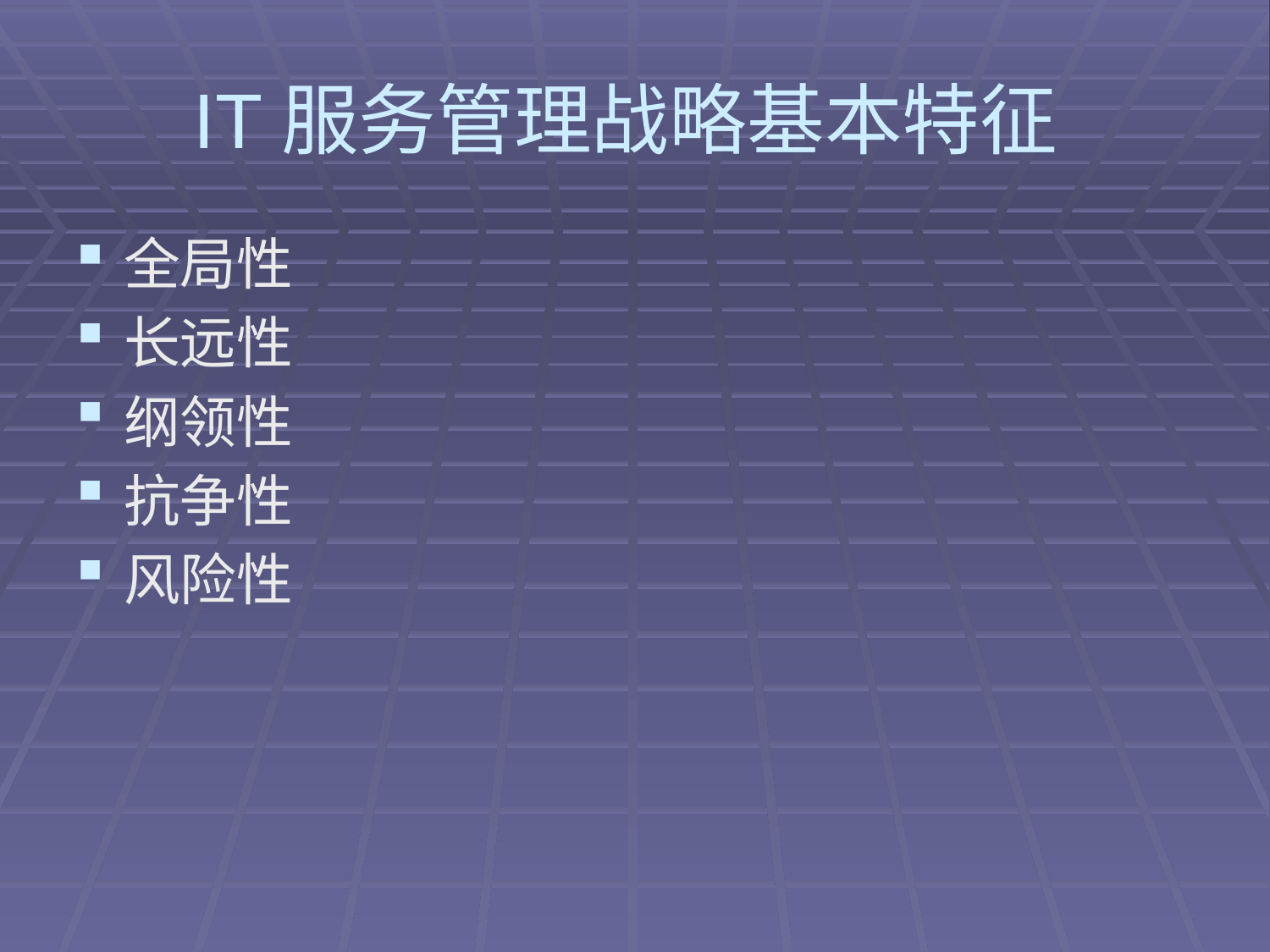

# IT服务管理战略基本特征
全局性
长远性
纲领性
抗争性
风险性